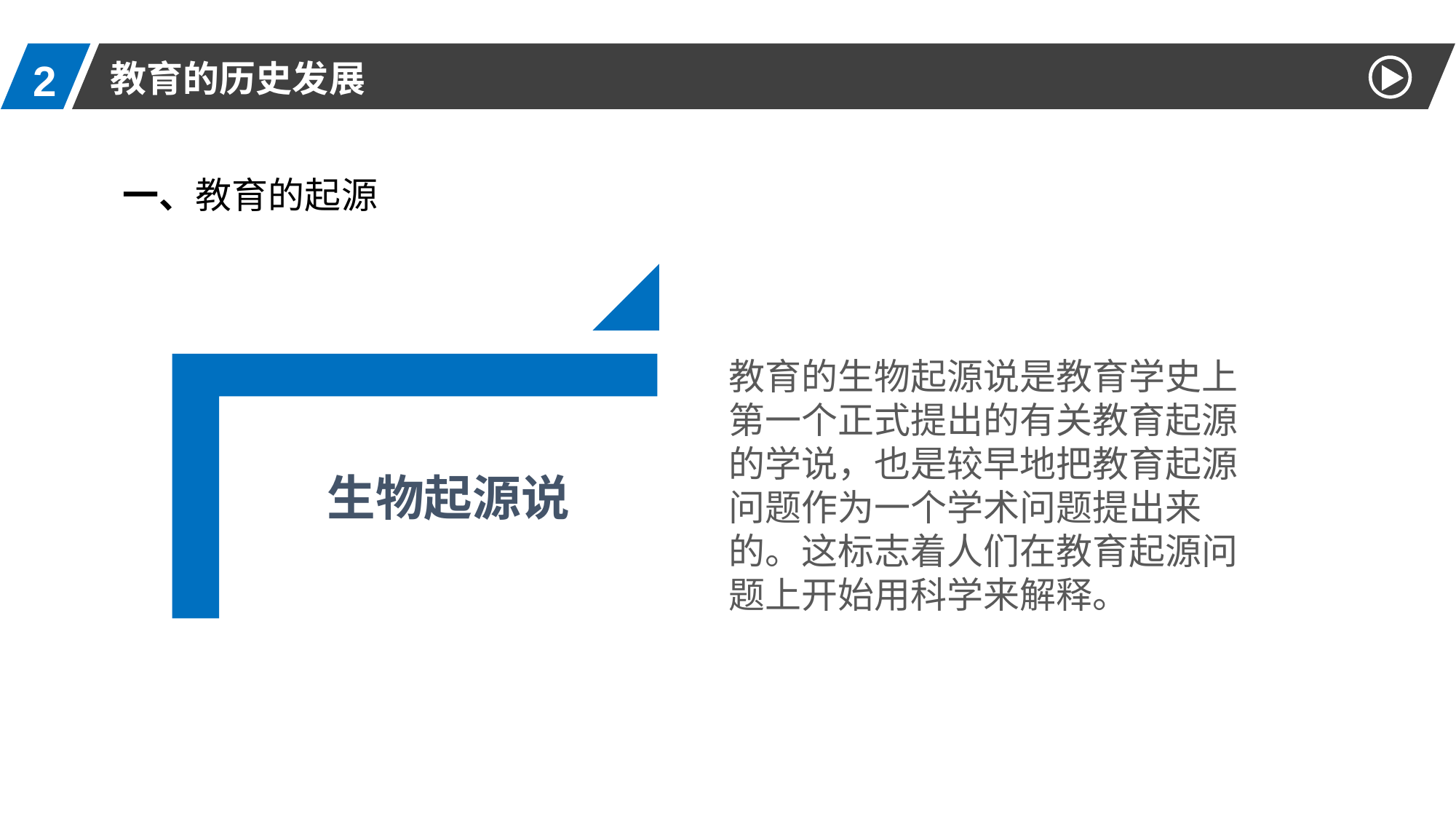

2
教育的历史发展

一、教育的起源

教育的生物起源说是教育学史上第一个正式提出的有关教育起源的学说，也是较早地把教育起源问题作为一个学术问题提出来的。这标志着人们在教育起源问题上开始用科学来解释。
生物起源说